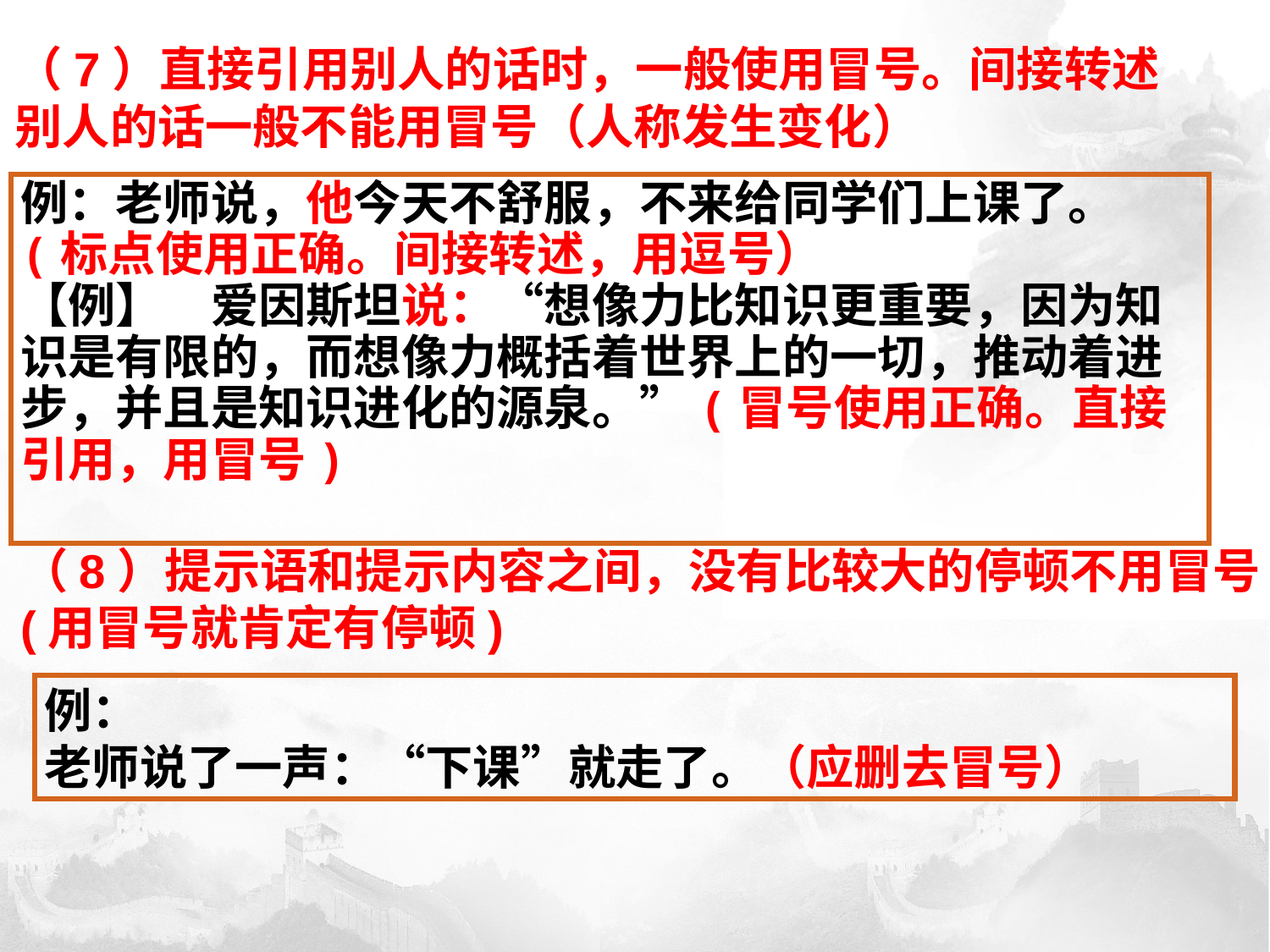

（7）直接引用别人的话时，一般使用冒号。间接转述别人的话一般不能用冒号（人称发生变化）
例：老师说，他今天不舒服，不来给同学们上课了。
(标点使用正确。间接转述，用逗号）
【例】　爱因斯坦说：“想像力比知识更重要，因为知识是有限的，而想像力概括着世界上的一切，推动着进步，并且是知识进化的源泉。”(冒号使用正确。直接引用，用冒号)

（8）提示语和提示内容之间，没有比较大的停顿不用冒号  (用冒号就肯定有停顿)
例：
老师说了一声：“下课”就走了。（应删去冒号）